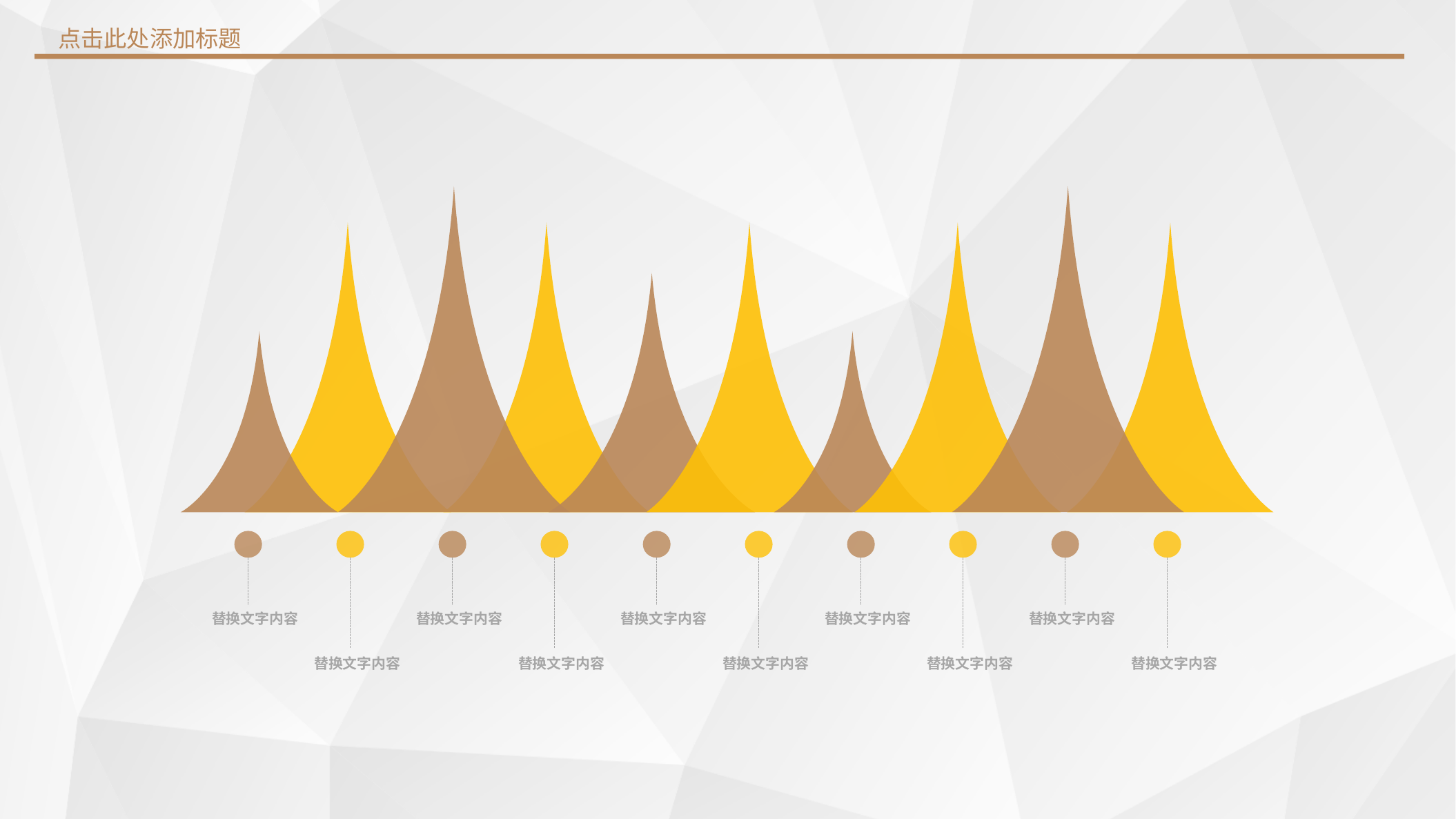

点击此处添加标题

替换文字内容

替换文字内容

替换文字内容

替换文字内容

替换文字内容

替换文字内容

替换文字内容

替换文字内容

替换文字内容

替换文字内容